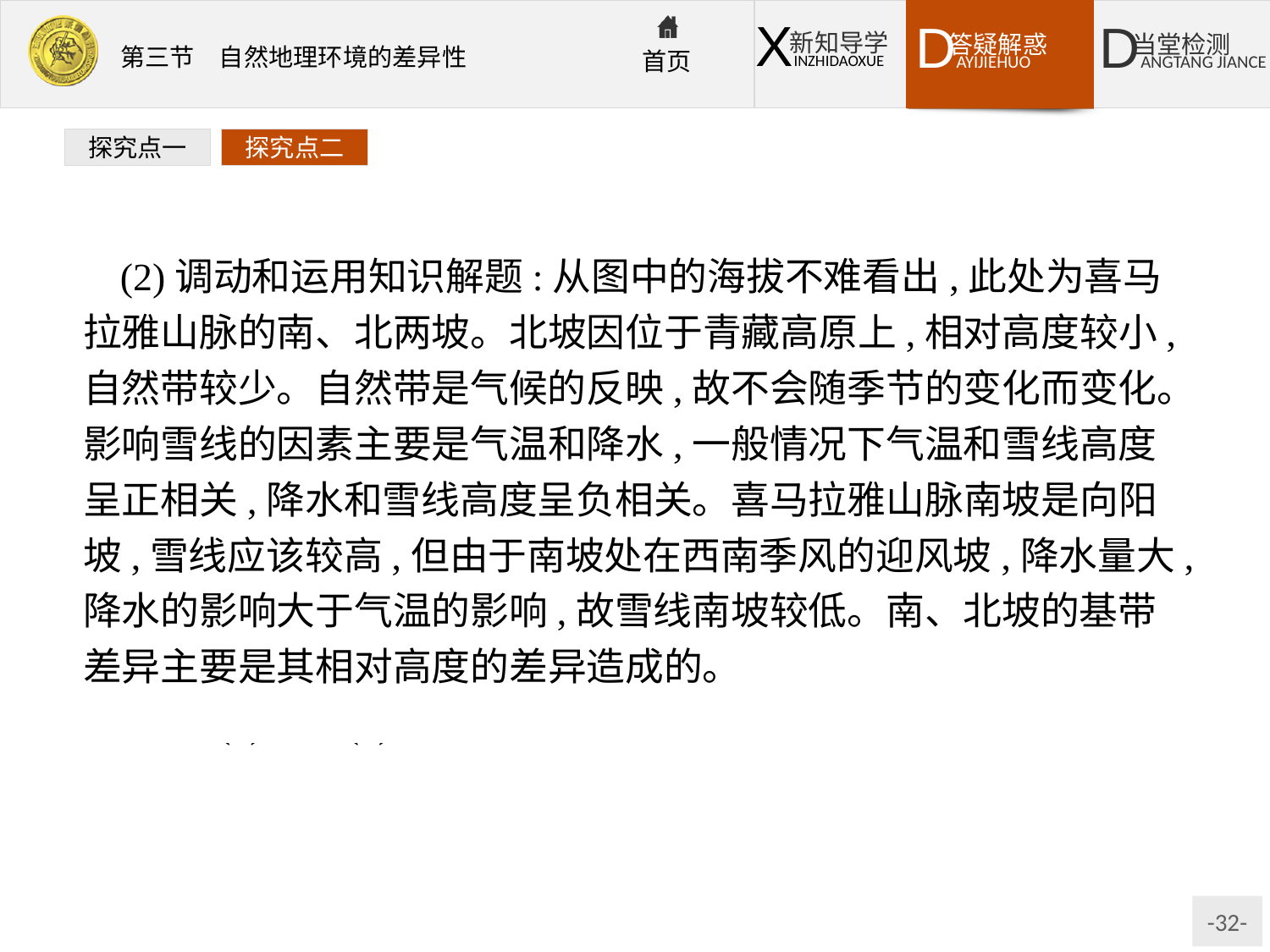

探究点一
探究点二
(2)调动和运用知识解题:从图中的海拔不难看出,此处为喜马拉雅山脉的南、北两坡。北坡因位于青藏高原上,相对高度较小,自然带较少。自然带是气候的反映,故不会随季节的变化而变化。影响雪线的因素主要是气温和降水,一般情况下气温和雪线高度呈正相关,降水和雪线高度呈负相关。喜马拉雅山脉南坡是向阳坡,雪线应该较高,但由于南坡处在西南季风的迎风坡,降水量大,降水的影响大于气温的影响,故雪线南坡较低。南、北坡的基带差异主要是其相对高度的差异造成的。
答案:(1)C　(2)A